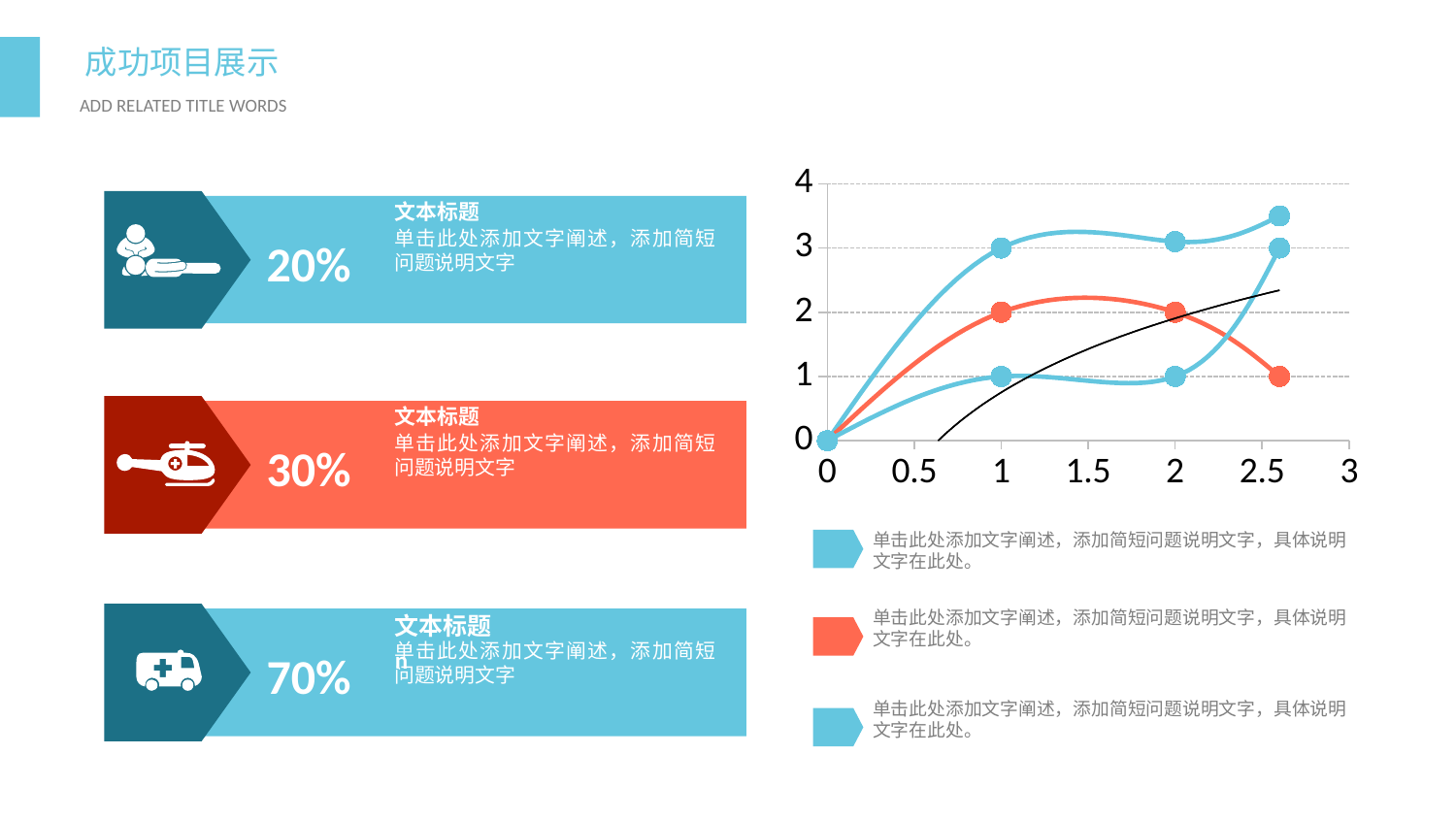

### Chart

| Category | Y-Values | Column1 | Column2 | Column3 |
|---|---|---|---|---|

文本标题
单击此处添加文字阐述，添加简短问题说明文字
20%

文本标题
单击此处添加文字阐述，添加简短问题说明文字
30%
单击此处添加文字阐述，添加简短问题说明文字，具体说明文字在此处。

单击此处添加文字阐述，添加简短问题说明文字，具体说明文字在此处。

文本标题
n
单击此处添加文字阐述，添加简短问题说明文字

70%
单击此处添加文字阐述，添加简短问题说明文字，具体说明文字在此处。